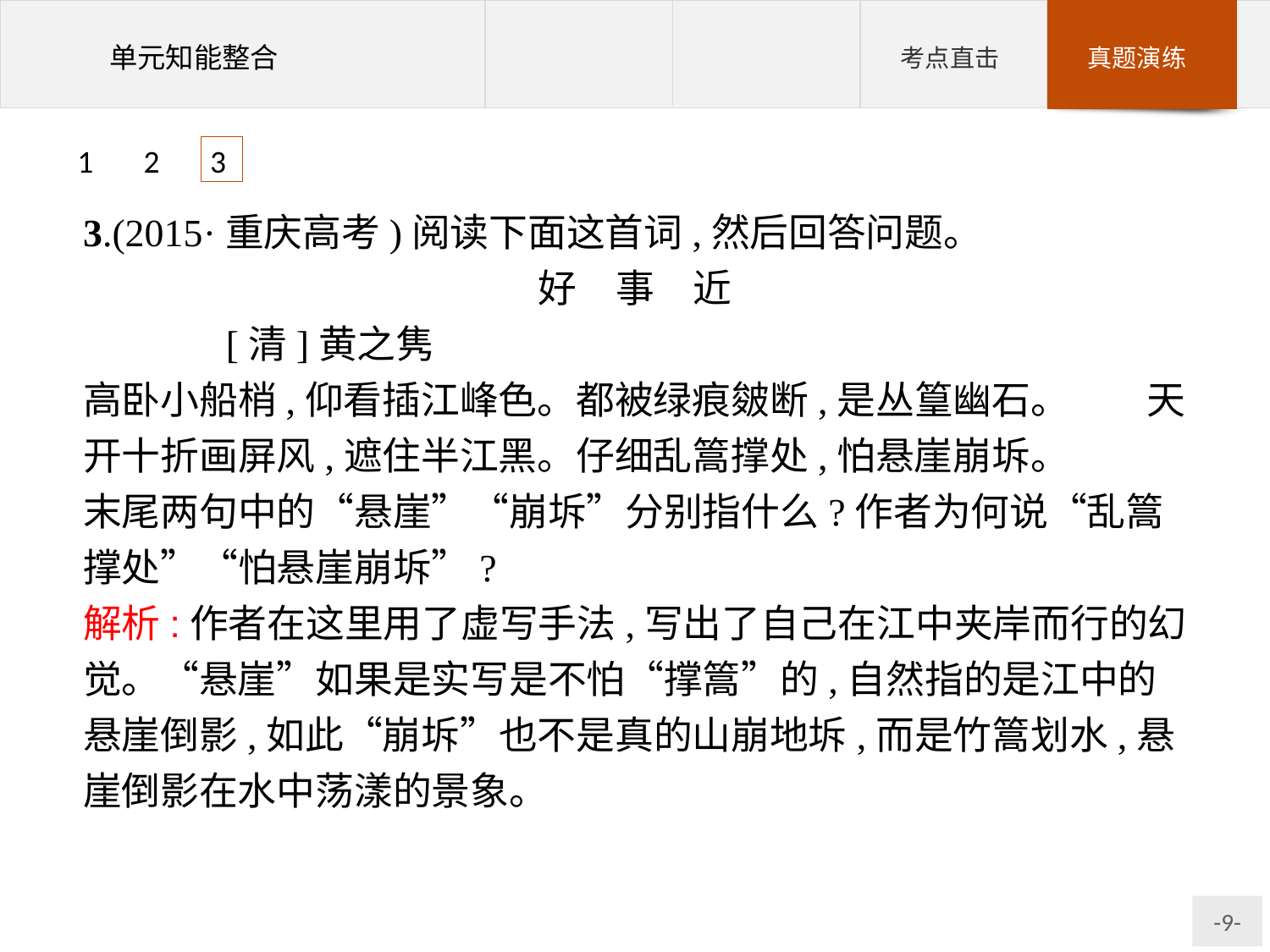

1       2       3

3.(2015·重庆高考)阅读下面这首词,然后回答问题。
好　事　近
	[清]黄之隽
高卧小船梢,仰看插江峰色。都被绿痕皴断,是丛篁幽石。　　天开十折画屏风,遮住半江黑。仔细乱篙撑处,怕悬崖崩坼。
末尾两句中的“悬崖”“崩坼”分别指什么?作者为何说“乱篙撑处”“怕悬崖崩坼”?
解析:作者在这里用了虚写手法,写出了自己在江中夹岸而行的幻觉。“悬崖”如果是实写是不怕“撑篙”的,自然指的是江中的悬崖倒影,如此“崩坼”也不是真的山崩地坼,而是竹篙划水,悬崖倒影在水中荡漾的景象。